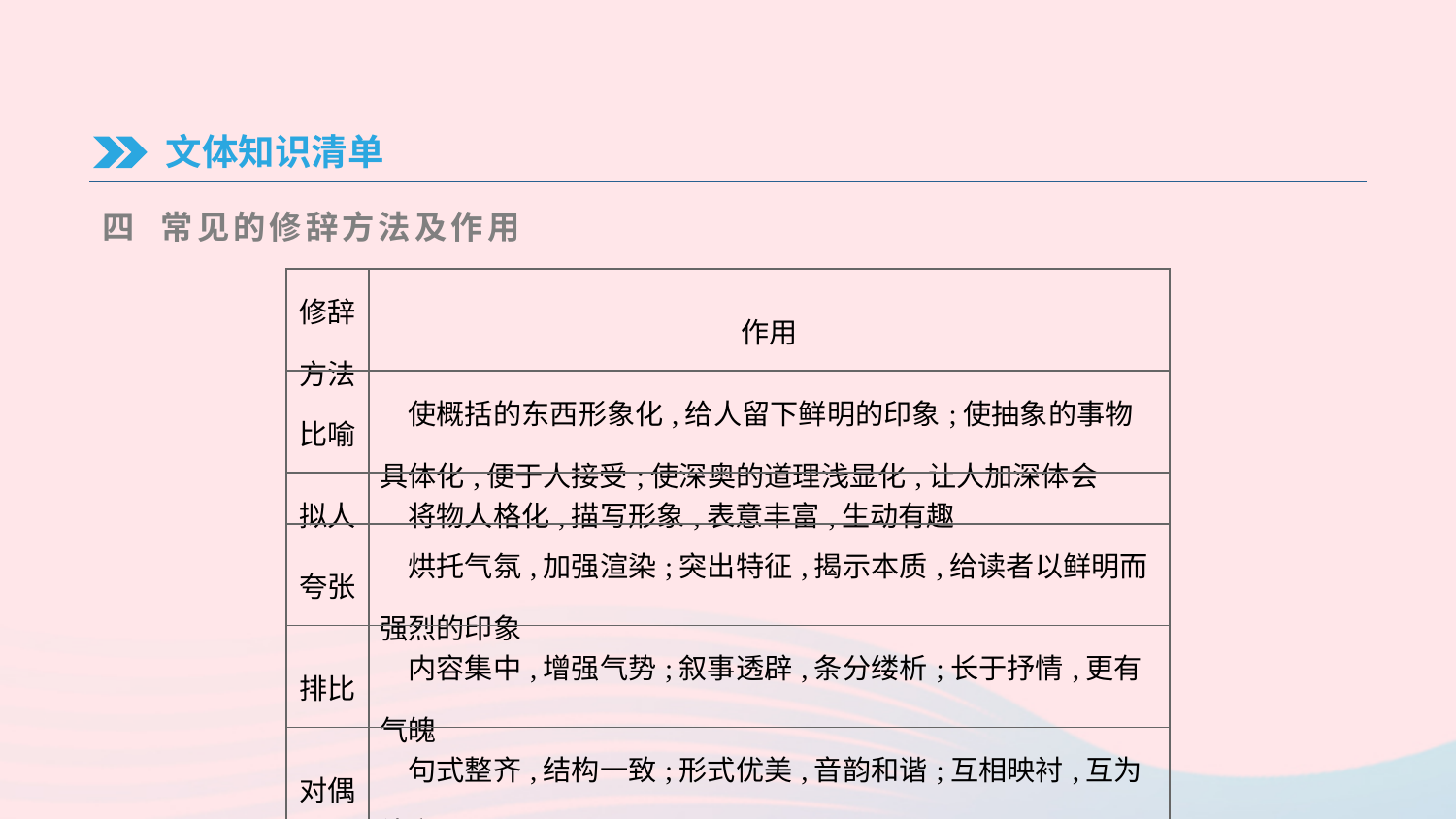

文体知识清单

四  常见的修辞方法及作用
| 修辞方法 | 作用 |
| --- | --- |
| 比喻 | 使概括的东西形象化,给人留下鲜明的印象;使抽象的事物具体化,便于人接受;使深奥的道理浅显化,让人加深体会 |
| 拟人 | 将物人格化,描写形象,表意丰富,生动有趣 |
| 夸张 | 烘托气氛,加强渲染;突出特征,揭示本质,给读者以鲜明而强烈的印象 |
| 排比 | 内容集中,增强气势;叙事透辟,条分缕析;长于抒情,更有气魄 |
| 对偶 | 句式整齐,结构一致;形式优美,音韵和谐;互相映衬,互为补充 |